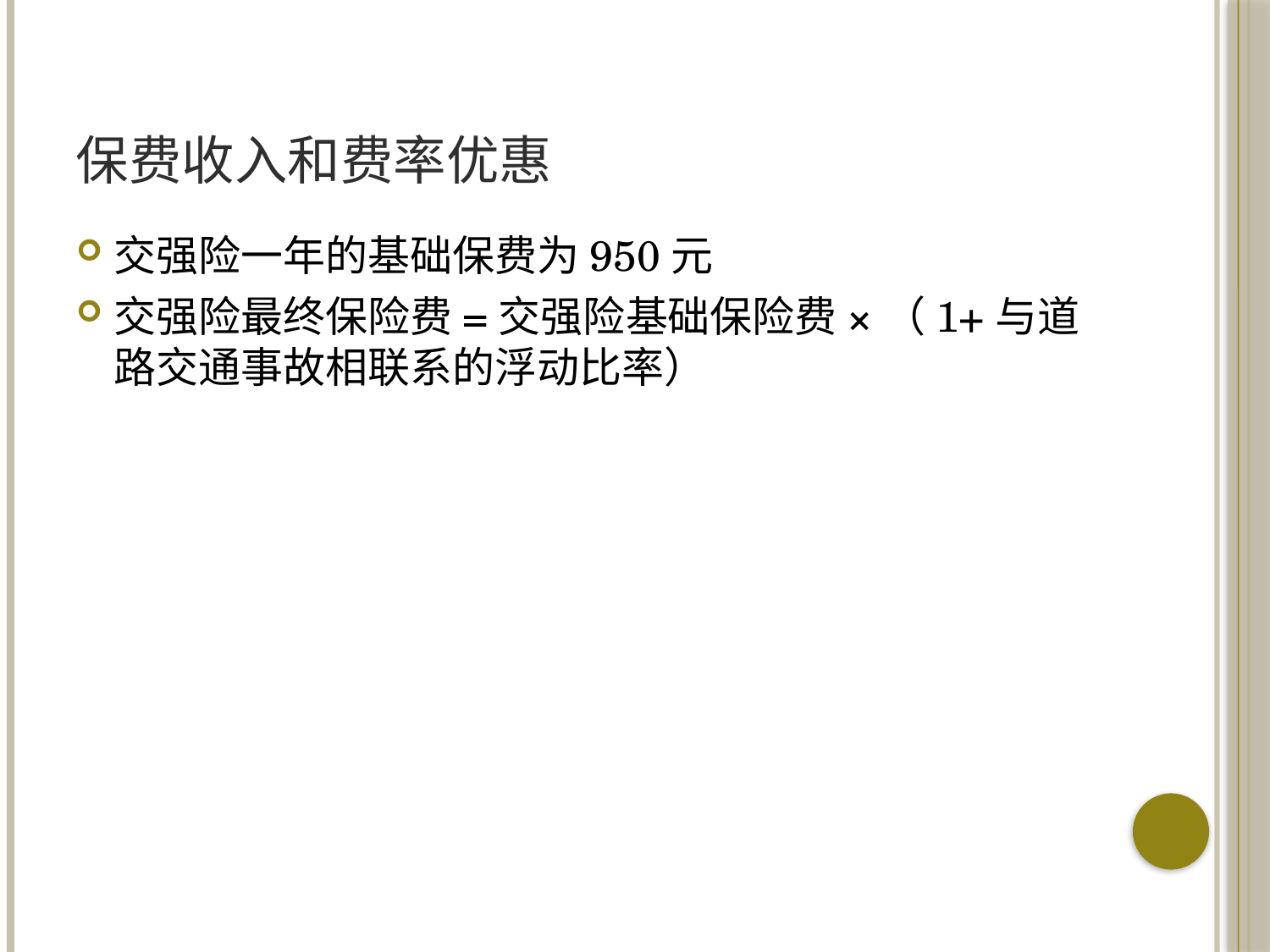

# 保费收入和费率优惠
交强险一年的基础保费为950元
交强险最终保险费=交强险基础保险费×（1+与道路交通事故相联系的浮动比率）